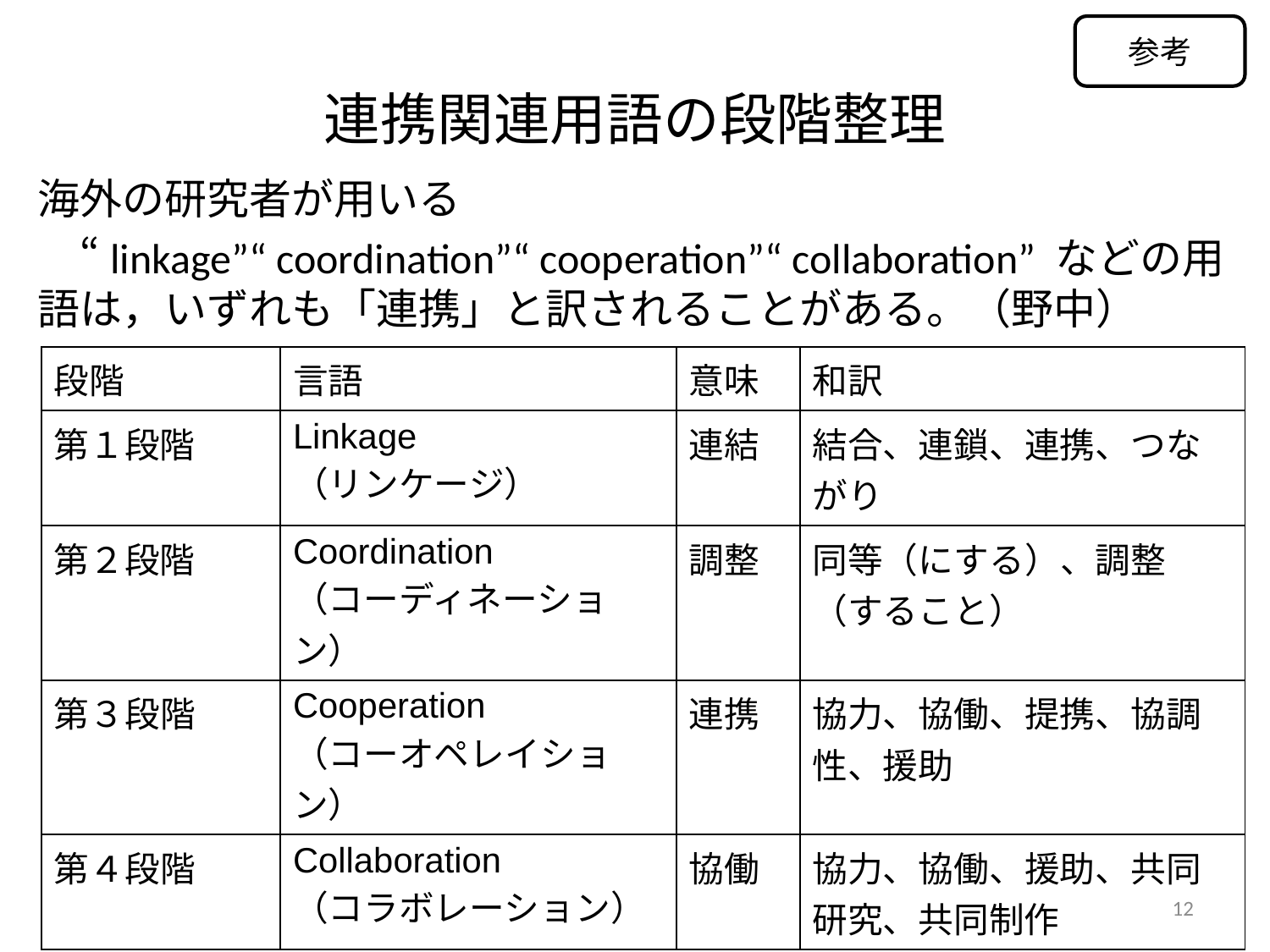

参考
# 連携関連用語の段階整理
海外の研究者が用いる
　“linkage”“ coordination”“ cooperation”“ collaboration” などの用語は，いずれも「連携」と訳されることがある。（野中）
| 段階 | 言語 | 意味 | 和訳 |
| --- | --- | --- | --- |
| 第１段階 | Linkage （リンケージ） | 連結 | 結合、連鎖、連携、つながり |
| 第２段階 | Coordination （コーディネーション） | 調整 | 同等（にする）、調整（すること） |
| 第３段階 | Cooperation （コーオペレイション） | 連携 | 協力、協働、提携、協調性、援助 |
| 第４段階 | Collaboration （コラボレーション） | 協働 | 協力、協働、援助、共同研究、共同制作 |
12